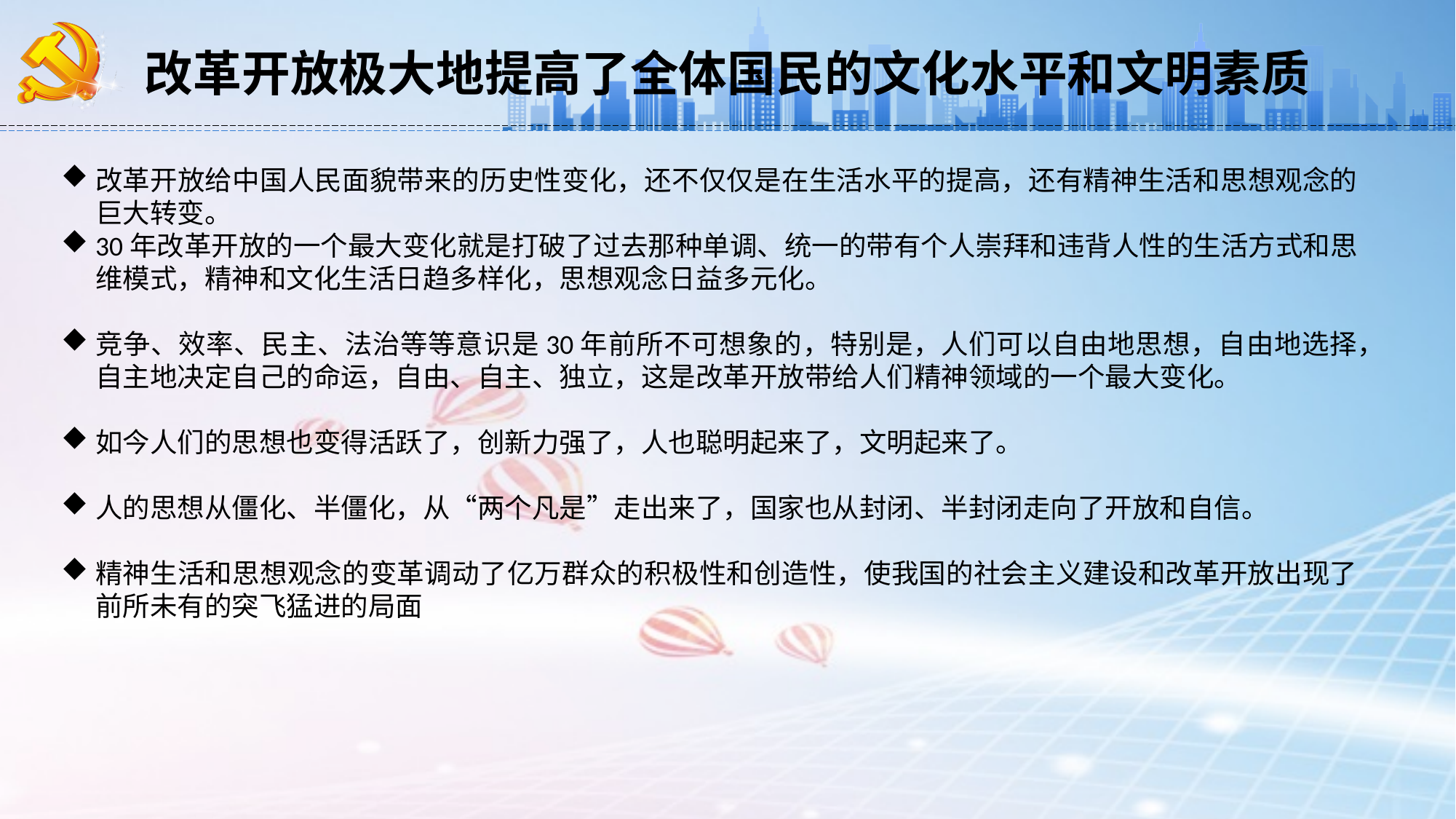

改革开放极大地提高了全体国民的文化水平和文明素质
改革开放给中国人民面貌带来的历史性变化，还不仅仅是在生活水平的提高，还有精神生活和思想观念的巨大转变。
30年改革开放的一个最大变化就是打破了过去那种单调、统一的带有个人崇拜和违背人性的生活方式和思维模式，精神和文化生活日趋多样化，思想观念日益多元化。

竞争、效率、民主、法治等等意识是30年前所不可想象的，特别是，人们可以自由地思想，自由地选择，自主地决定自己的命运，自由、自主、独立，这是改革开放带给人们精神领域的一个最大变化。

如今人们的思想也变得活跃了，创新力强了，人也聪明起来了，文明起来了。

人的思想从僵化、半僵化，从“两个凡是”走出来了，国家也从封闭、半封闭走向了开放和自信。

精神生活和思想观念的变革调动了亿万群众的积极性和创造性，使我国的社会主义建设和改革开放出现了前所未有的突飞猛进的局面